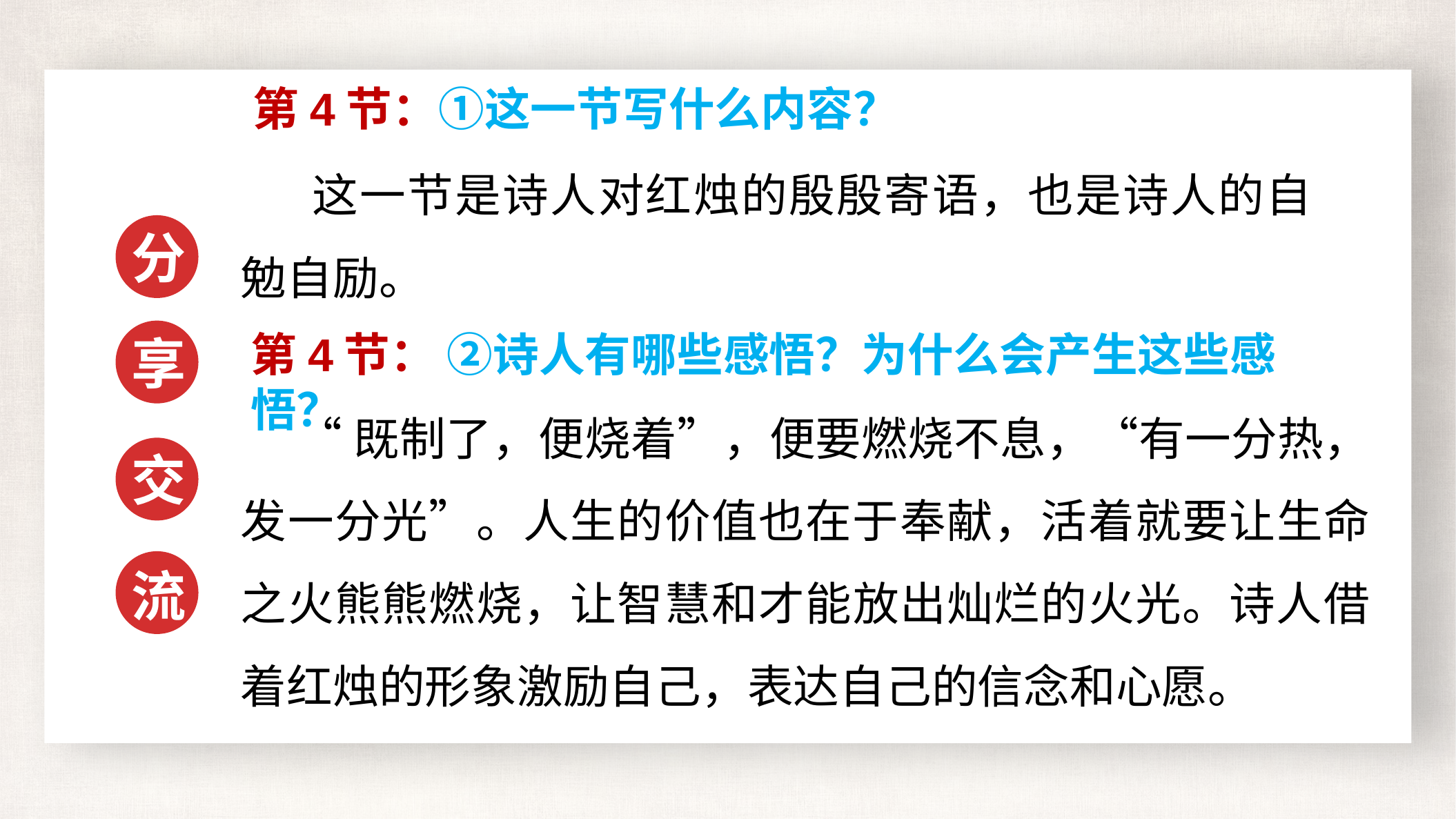

第4节：①这一节写什么内容？
  这一节是诗人对红烛的殷殷寄语，也是诗人的自勉自励。

分

享
第4节： ②诗人有哪些感悟？为什么会产生这些感悟？
  “既制了，便烧着”，便要燃烧不息，“有一分热，发一分光”。人生的价值也在于奉献，活着就要让生命之火熊熊燃烧，让智慧和才能放出灿烂的火光。诗人借着红烛的形象激励自己，表达自己的信念和心愿。

交

流